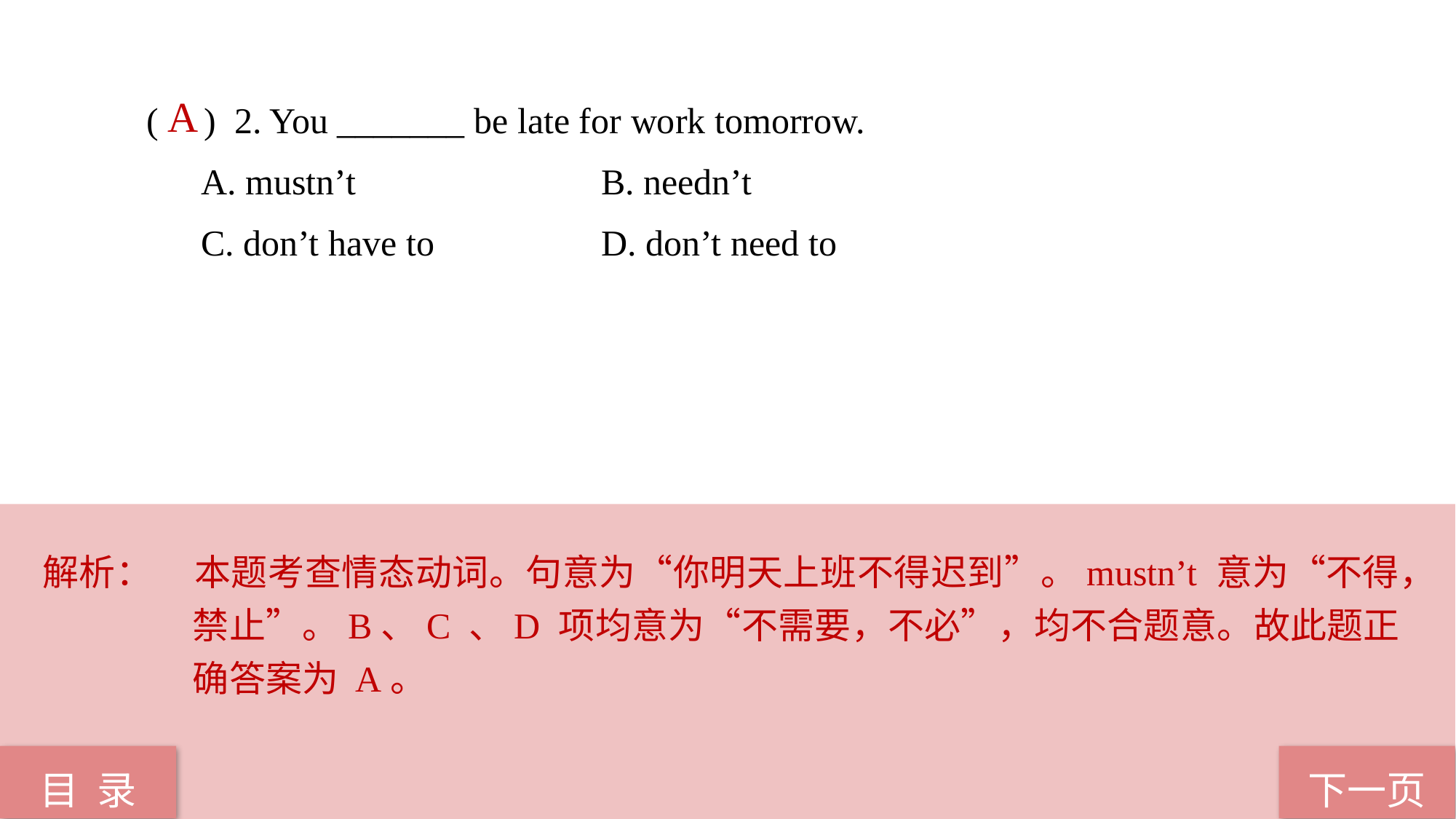

(     )  2. You _______ be late for work tomorrow.
A. mustn’t			  B. needn’t
C. don’t have to 		  D. don’t need to
  A
解析：	本题考查情态动词。句意为“你明天上班不得迟到”。mustn’t 意为“不得，禁止”。B、C 、D 项均意为“不需要，不必”，均不合题意。故此题正确答案为 A。